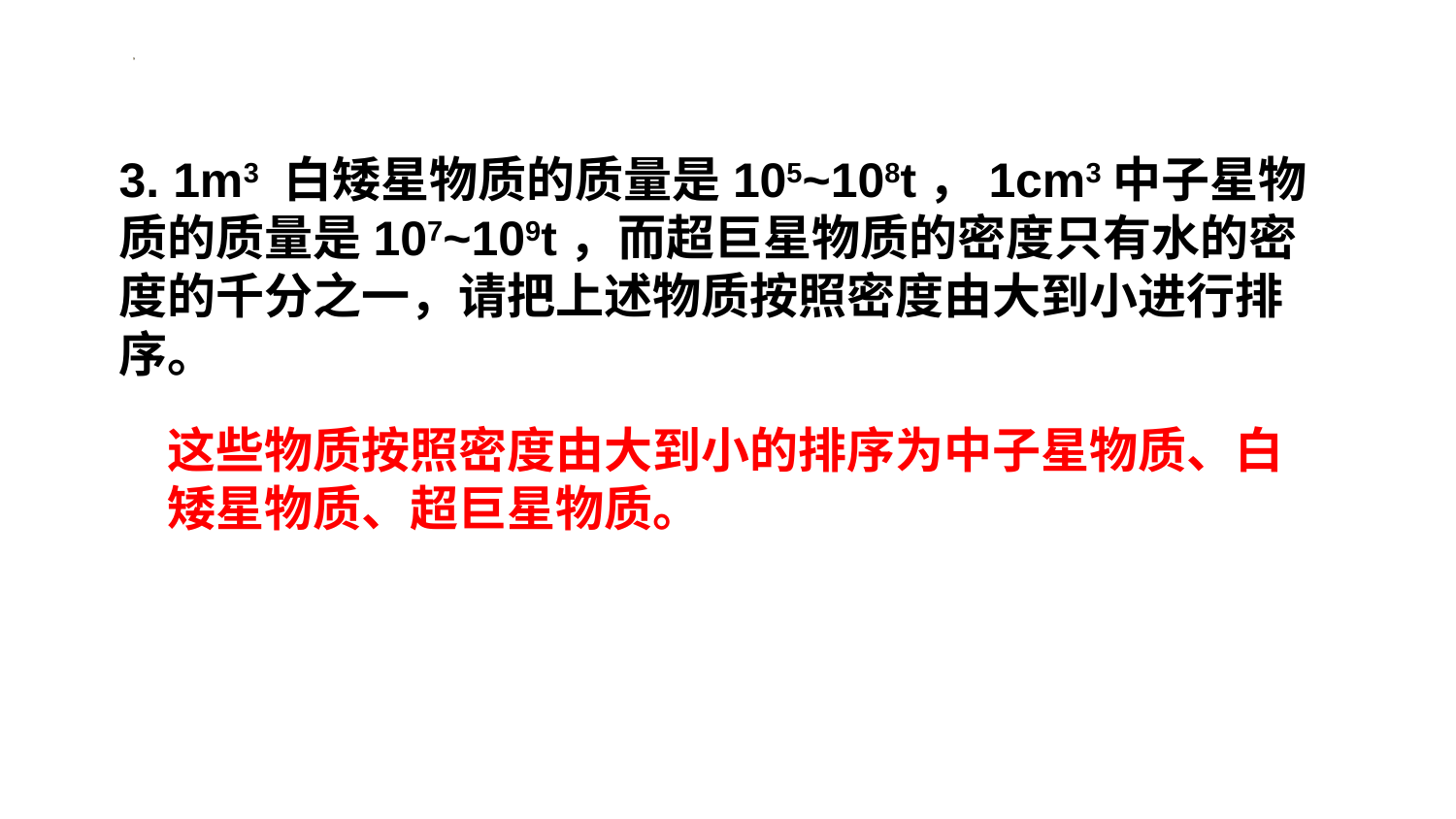

3. 1m3 白矮星物质的质量是105~108t，1cm3中子星物质的质量是107~109t，而超巨星物质的密度只有水的密度的千分之一，请把上述物质按照密度由大到小进行排序。
这些物质按照密度由大到小的排序为中子星物质、白矮星物质、超巨星物质。